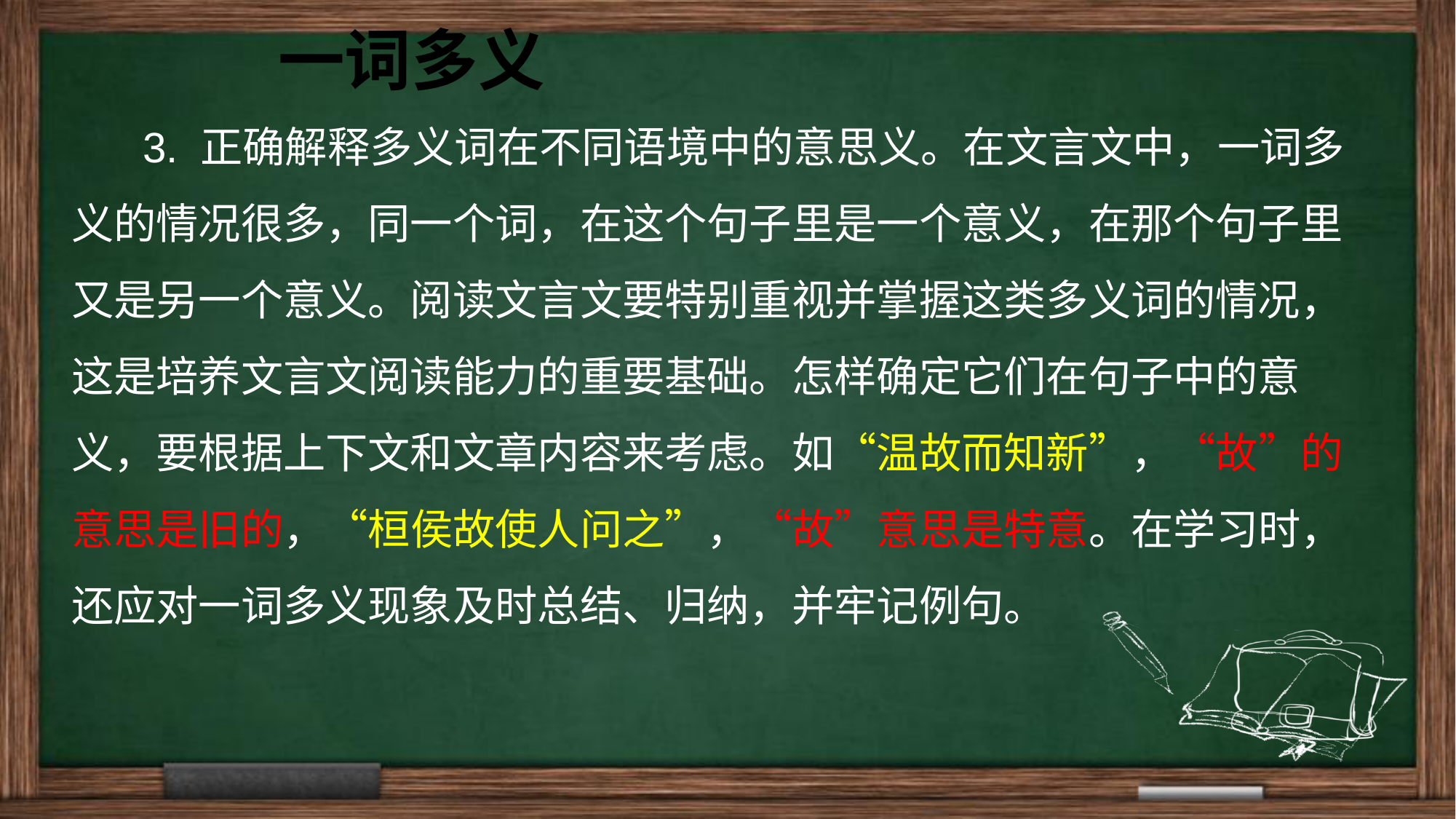

一词多义
　  3. 正确解释多义词在不同语境中的意思义。在文言文中，一词多义的情况很多，同一个词，在这个句子里是一个意义，在那个句子里又是另一个意义。阅读文言文要特别重视并掌握这类多义词的情况，这是培养文言文阅读能力的重要基础。怎样确定它们在句子中的意义，要根据上下文和文章内容来考虑。如“温故而知新”，“故”的意思是旧的，“桓侯故使人问之”，“故”意思是特意。在学习时，还应对一词多义现象及时总结、归纳，并牢记例句。